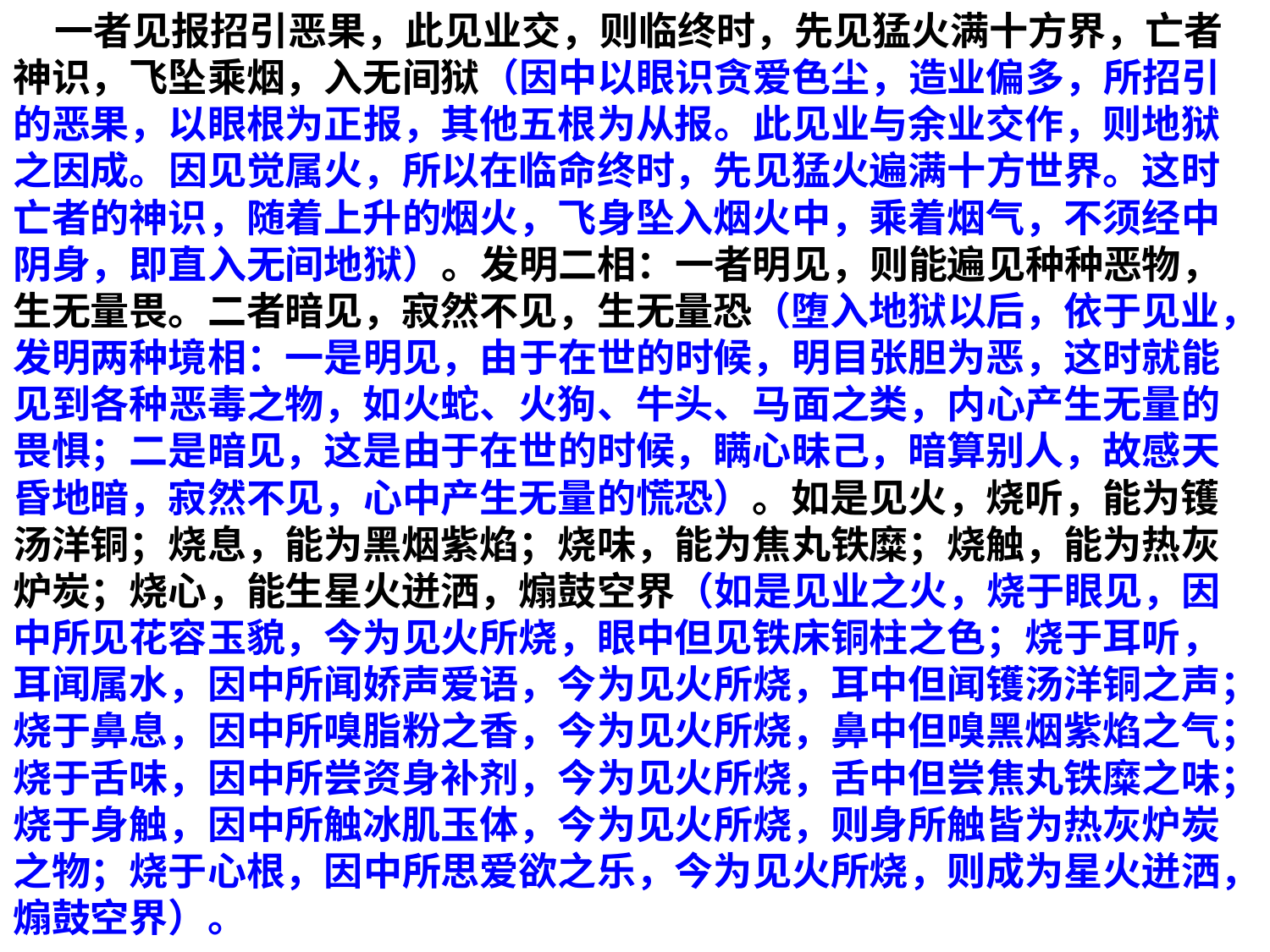

一者见报招引恶果，此见业交，则临终时，先见猛火满十方界，亡者神识，飞坠乘烟，入无间狱（因中以眼识贪爱色尘，造业偏多，所招引的恶果，以眼根为正报，其他五根为从报。此见业与余业交作，则地狱之因成。因见觉属火，所以在临命终时，先见猛火遍满十方世界。这时亡者的神识，随着上升的烟火，飞身坠入烟火中，乘着烟气，不须经中阴身，即直入无间地狱）。发明二相：一者明见，则能遍见种种恶物，生无量畏。二者暗见，寂然不见，生无量恐（堕入地狱以后，依于见业，发明两种境相：一是明见，由于在世的时候，明目张胆为恶，这时就能见到各种恶毒之物，如火蛇、火狗、牛头、马面之类，内心产生无量的畏惧；二是暗见，这是由于在世的时候，瞒心昧己，暗算别人，故感天昏地暗，寂然不见，心中产生无量的慌恐）。如是见火，烧听，能为镬汤洋铜；烧息，能为黑烟紫焰；烧味，能为焦丸铁糜；烧触，能为热灰炉炭；烧心，能生星火迸洒，煽鼓空界（如是见业之火，烧于眼见，因中所见花容玉貌，今为见火所烧，眼中但见铁床铜柱之色；烧于耳听，耳闻属水，因中所闻娇声爱语，今为见火所烧，耳中但闻镬汤洋铜之声；烧于鼻息，因中所嗅脂粉之香，今为见火所烧，鼻中但嗅黑烟紫焰之气；烧于舌味，因中所尝资身补剂，今为见火所烧，舌中但尝焦丸铁糜之味；烧于身触，因中所触冰肌玉体，今为见火所烧，则身所触皆为热灰炉炭之物；烧于心根，因中所思爱欲之乐，今为见火所烧，则成为星火迸洒，煽鼓空界）。